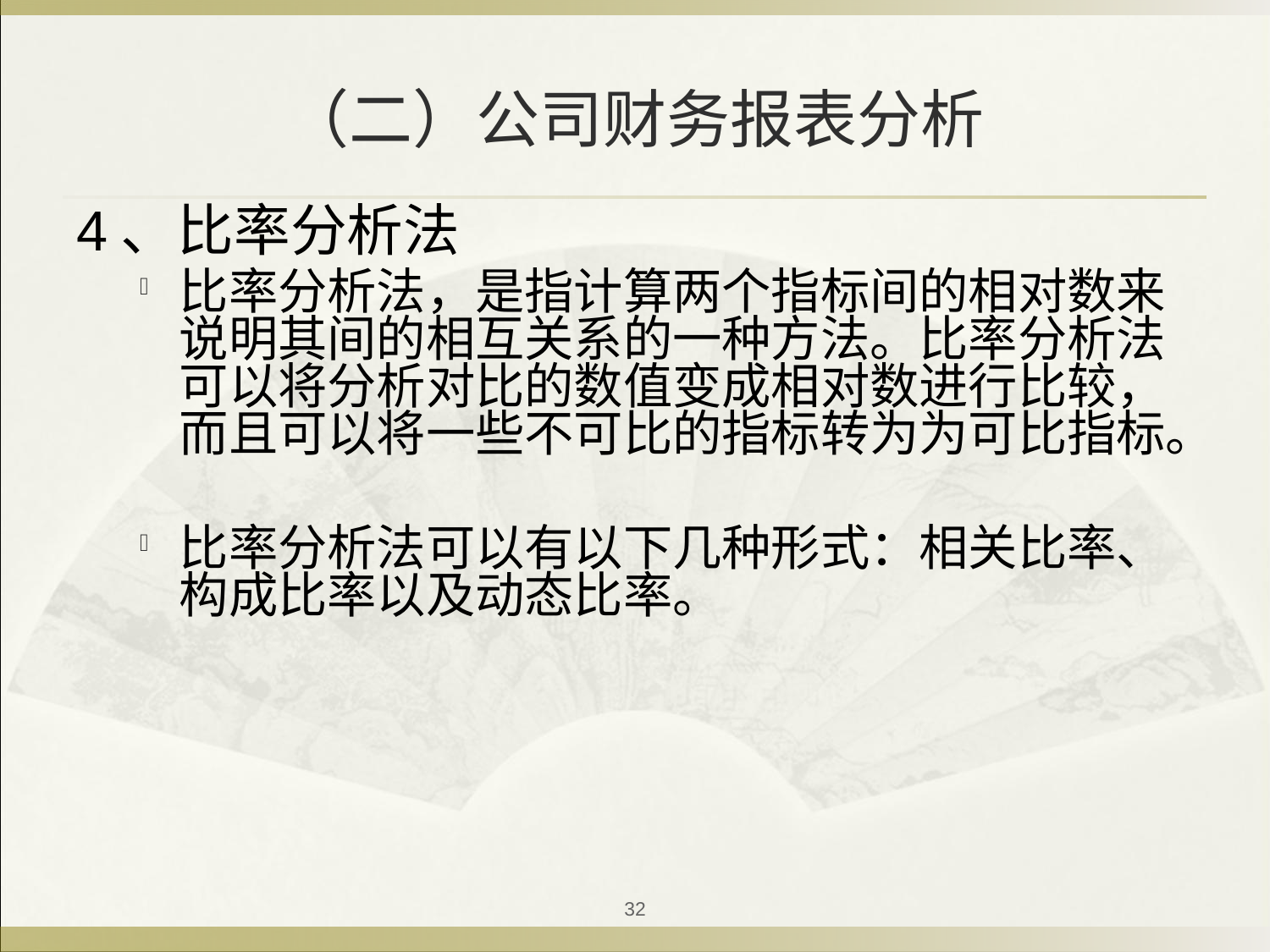

# （二）公司财务报表分析
4、比率分析法
比率分析法，是指计算两个指标间的相对数来说明其间的相互关系的一种方法。比率分析法可以将分析对比的数值变成相对数进行比较，而且可以将一些不可比的指标转为为可比指标。

比率分析法可以有以下几种形式：相关比率、构成比率以及动态比率。

32